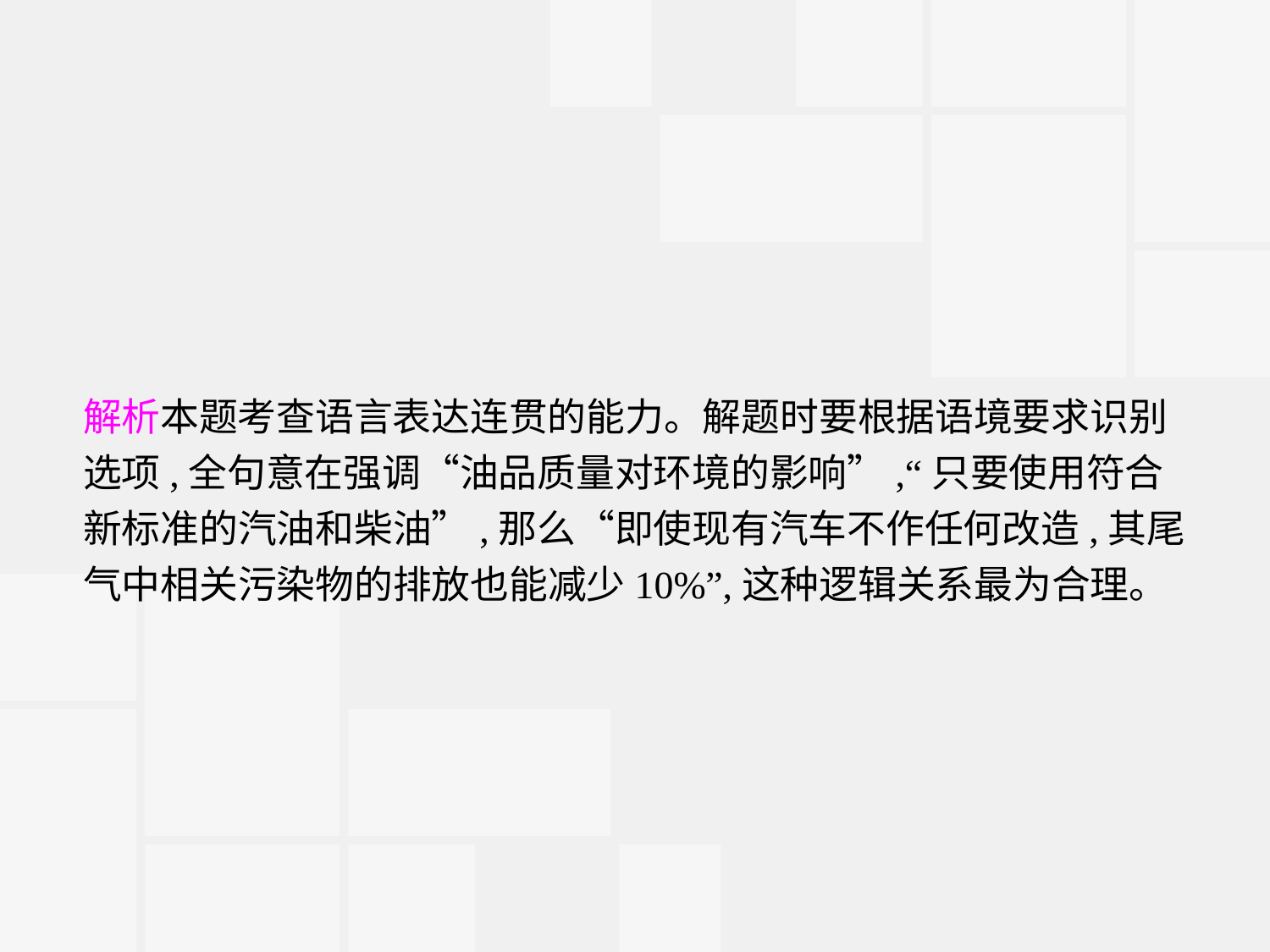

解析本题考查语言表达连贯的能力。解题时要根据语境要求识别选项,全句意在强调“油品质量对环境的影响”,“只要使用符合新标准的汽油和柴油”,那么“即使现有汽车不作任何改造,其尾气中相关污染物的排放也能减少10%”,这种逻辑关系最为合理。